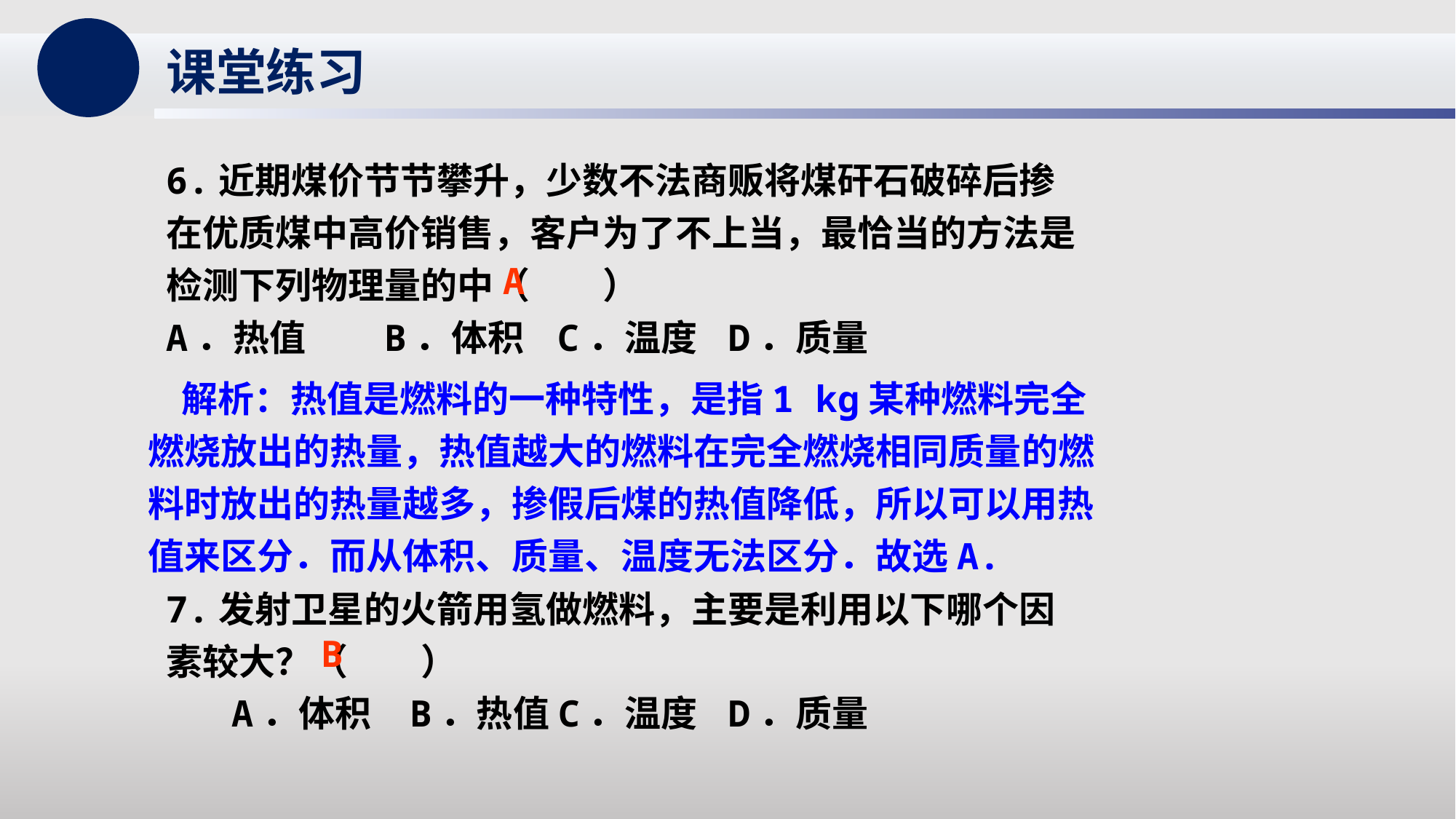

课堂练习

6.近期煤价节节攀升，少数不法商贩将煤矸石破碎后掺在优质煤中高价销售，客户为了不上当，最恰当的方法是检测下列物理量的中（　　）
A．热值	B．体积   C．温度	 D．质量
A
   解析：热值是燃料的一种特性，是指1 kg某种燃料完全燃烧放出的热量，热值越大的燃料在完全燃烧相同质量的燃料时放出的热量越多，掺假后煤的热值降低，所以可以用热值来区分．而从体积、质量、温度无法区分．故选A.
7.发射卫星的火箭用氢做燃料，主要是利用以下哪个因素较大？（　　）
   A．体积	  B．热值C．温度	 D．质量
B